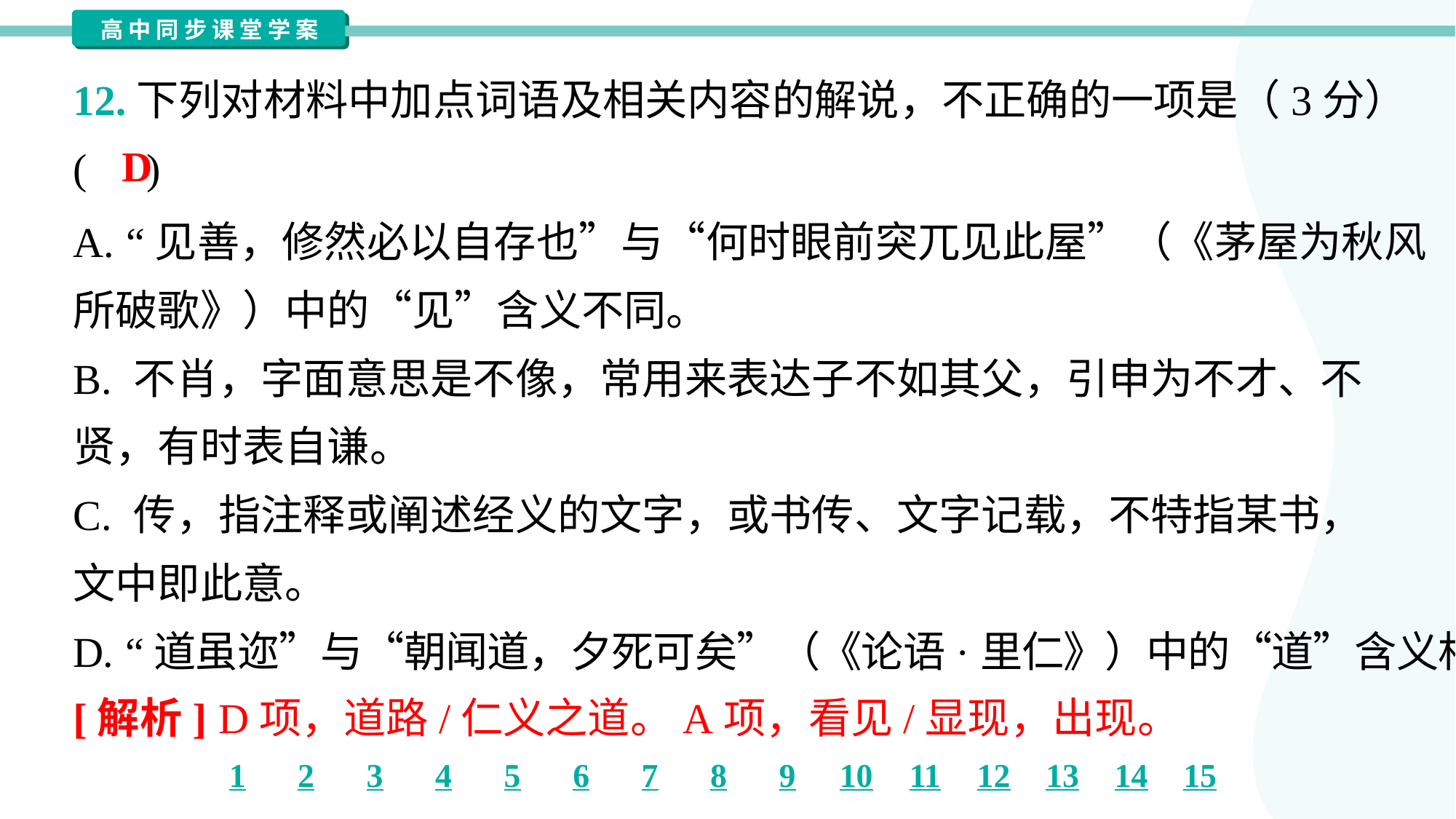

12.下列对材料中加点词语及相关内容的解说，不正确的一项是（3分）
(     )
D
A. “见善，修然必以自存也”与“何时眼前突兀见此屋”（《茅屋为秋风
所破歌》）中的“见”含义不同。
B. 不肖，字面意思是不像，常用来表达子不如其父，引申为不才、不
贤，有时表自谦。
C. 传，指注释或阐述经义的文字，或书传、文字记载，不特指某书，
文中即此意。
D. “道虽迩”与“朝闻道，夕死可矣”（《论语·里仁》）中的“道”含义相同。
[解析] D项，道路/仁义之道。A项，看见/显现，出现。